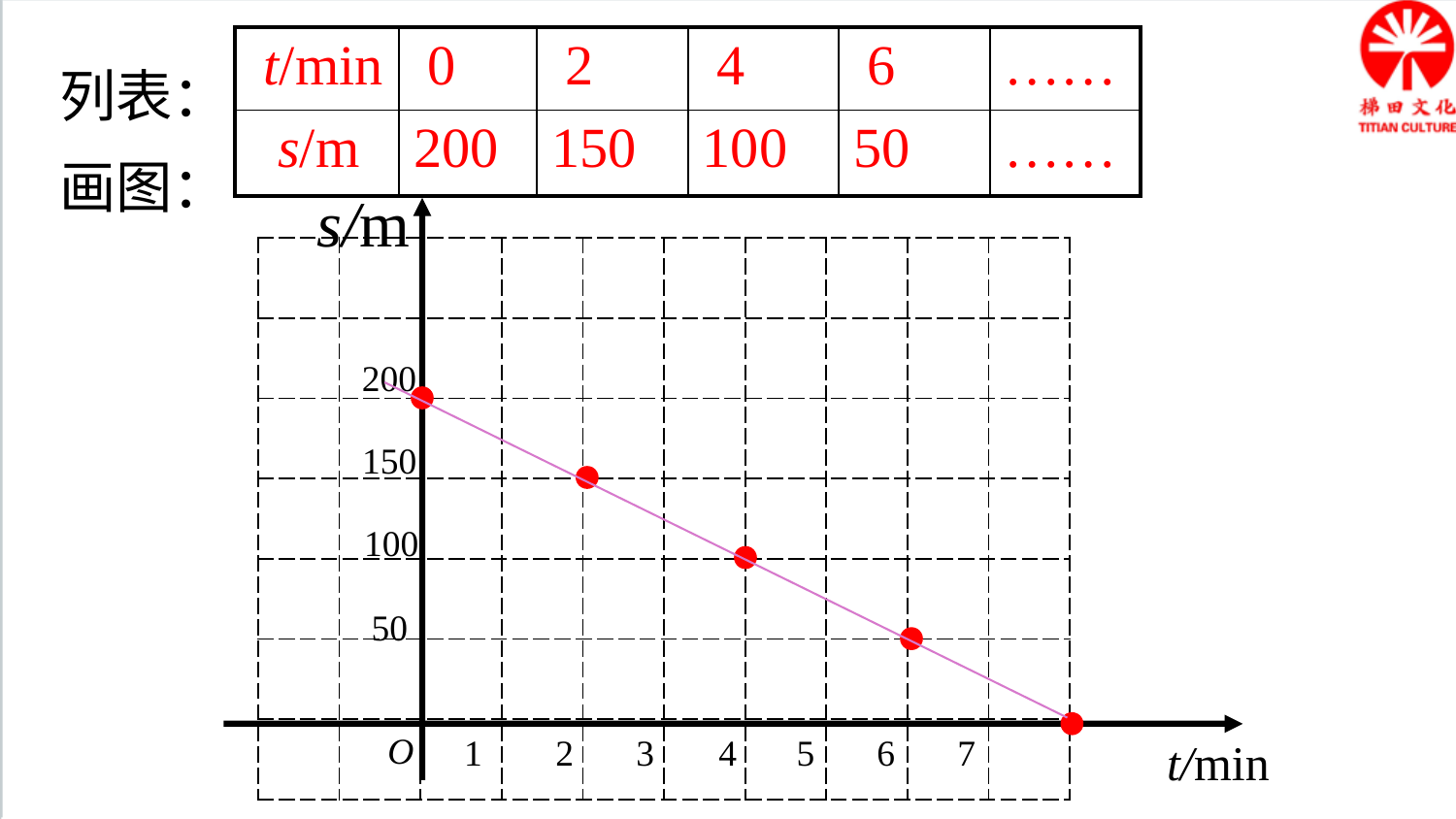

| t/min | 0 | 2 | 4 | 6 | …… |
| --- | --- | --- | --- | --- | --- |
| s/m | 200 | 150 | 100 | 50 | …… |
列表：
画图：
  s/m
|  |  |  |  |  |  |  |  |  |  |
| --- | --- | --- | --- | --- | --- | --- | --- | --- | --- |
|  |  |  |  |  |  |  |  |  |  |
|  |  |  |  |  |  |  |  |  |  |
|  |  |  |  |  |  |  |  |  |  |
|  |  |  |  |  |  |  |  |  |  |
|  |  |  |  |  |  |  |  |  |  |
|  |  |  |  |  |  |  |  |  |  |
200

  150

100

  50

O
1
2
3
4
5
6
7

t/min